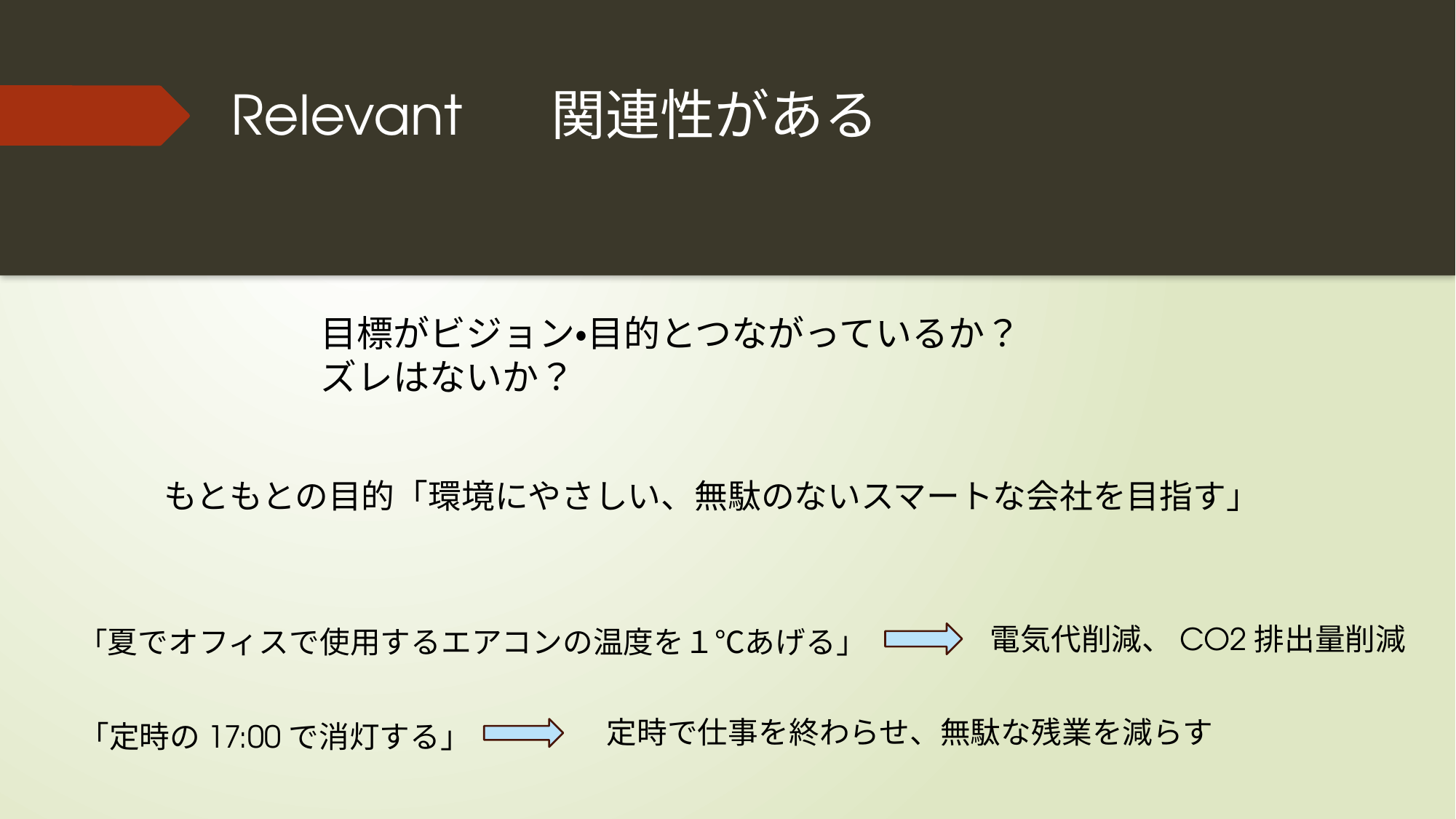

# Relevant     関連性がある

目標がビジョン・目的とつながっているか？
ズレはないか？

もともとの目的「環境にやさしい、無駄のないスマートな会社を目指す」
電気代削減、CO2排出量削減
「夏でオフィスで使用するエアコンの温度を１℃あげる」

「定時の17:00で消灯する」

定時で仕事を終わらせ、無駄な残業を減らす